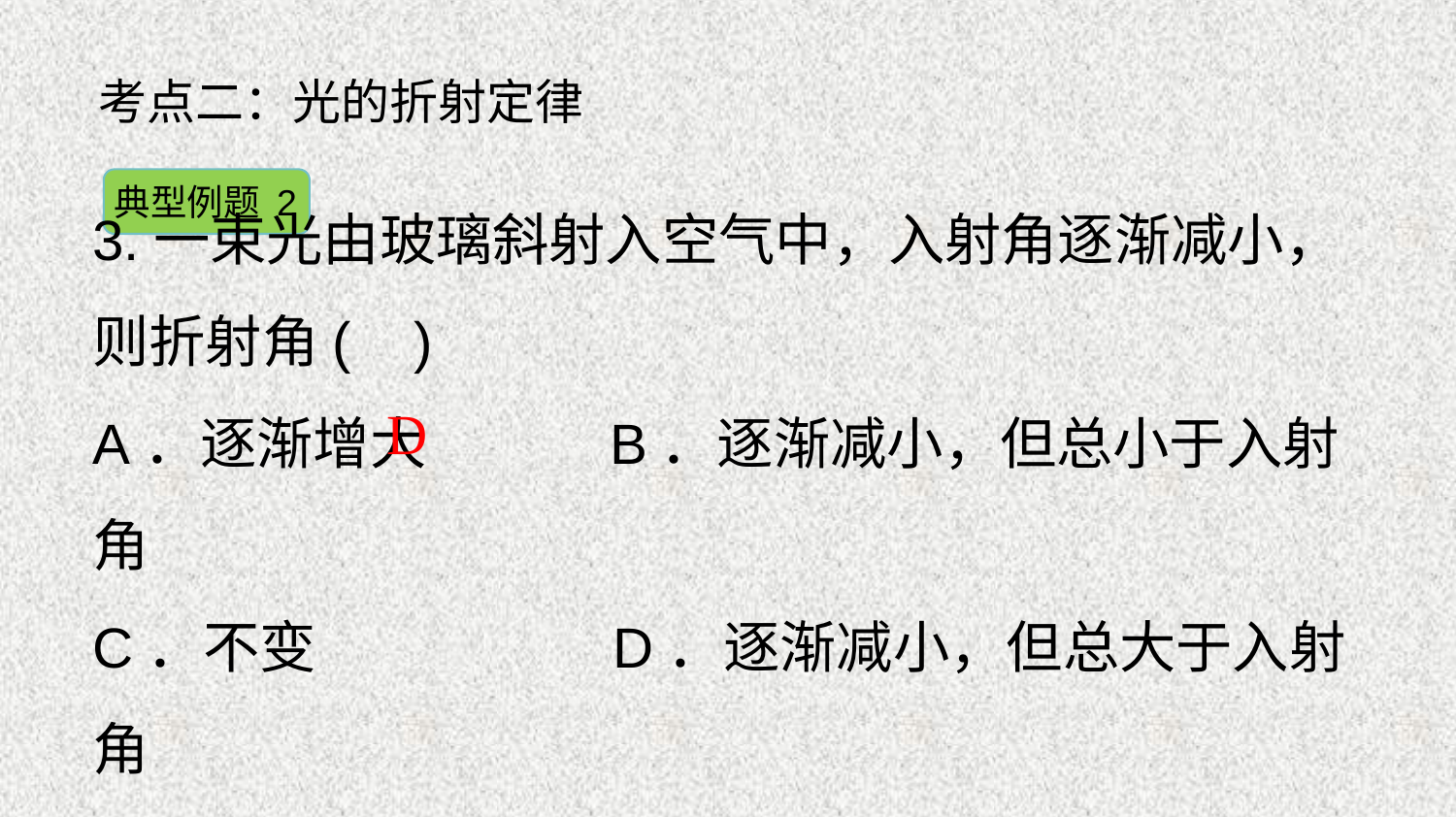

考点二：光的折射定律
典型例题 2
3.一束光由玻璃斜射入空气中，入射角逐渐减小，则折射角(    )
A．逐渐增大　　　B．逐渐减小，但总小于入射角
C．不变　　　　　D．逐渐减小，但总大于入射角
D